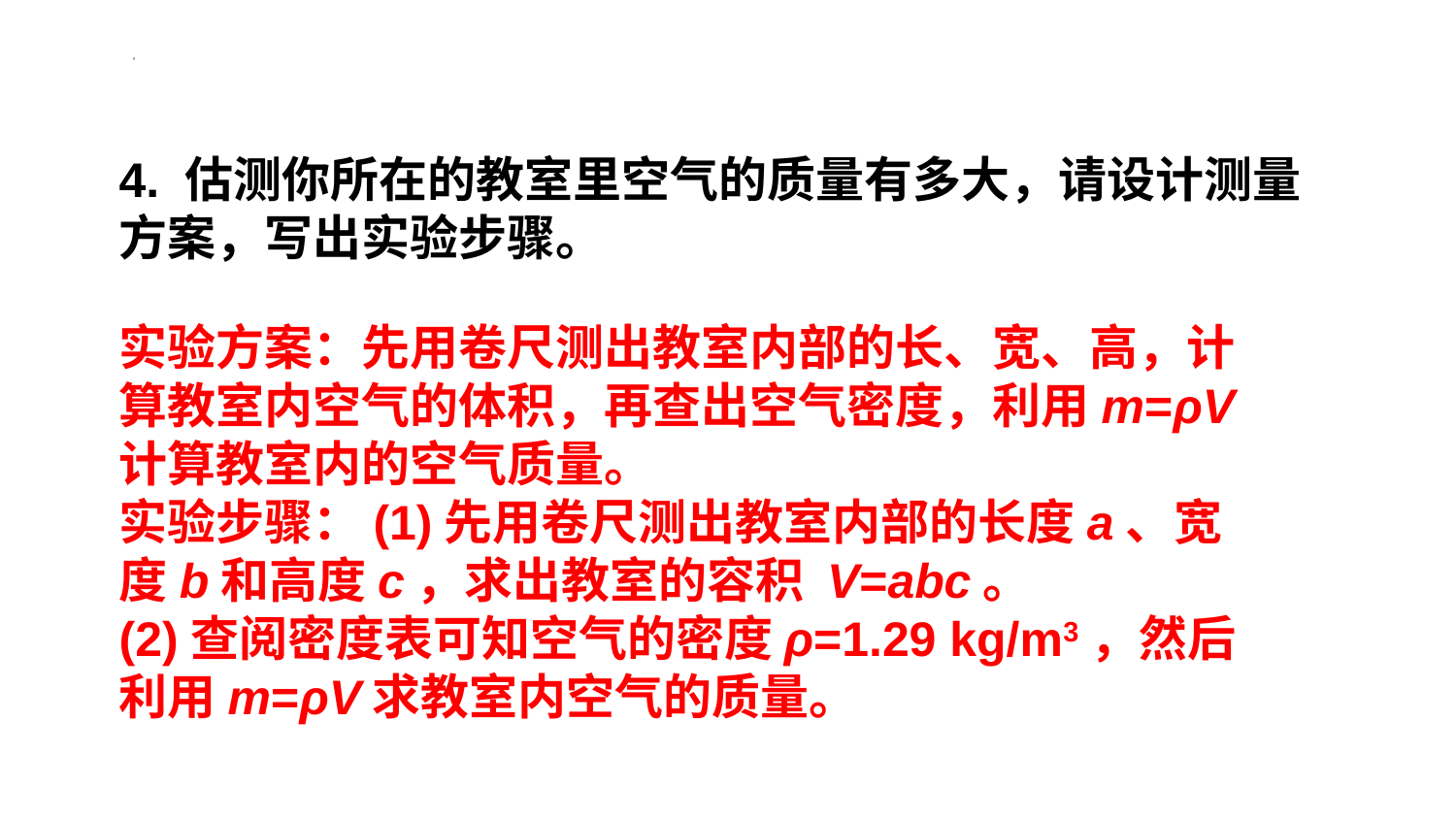

4. 估测你所在的教室里空气的质量有多大，请设计测量方案，写出实验步骤。
实验方案：先用卷尺测出教室内部的长、宽、高，计算教室内空气的体积，再查出空气密度，利用m=ρV计算教室内的空气质量。
实验步骤：(1)先用卷尺测出教室内部的长度a、宽度b和高度c，求出教室的容积 V=abc。
(2)查阅密度表可知空气的密度ρ=1.29 kg/m3，然后利用m=ρV求教室内空气的质量。